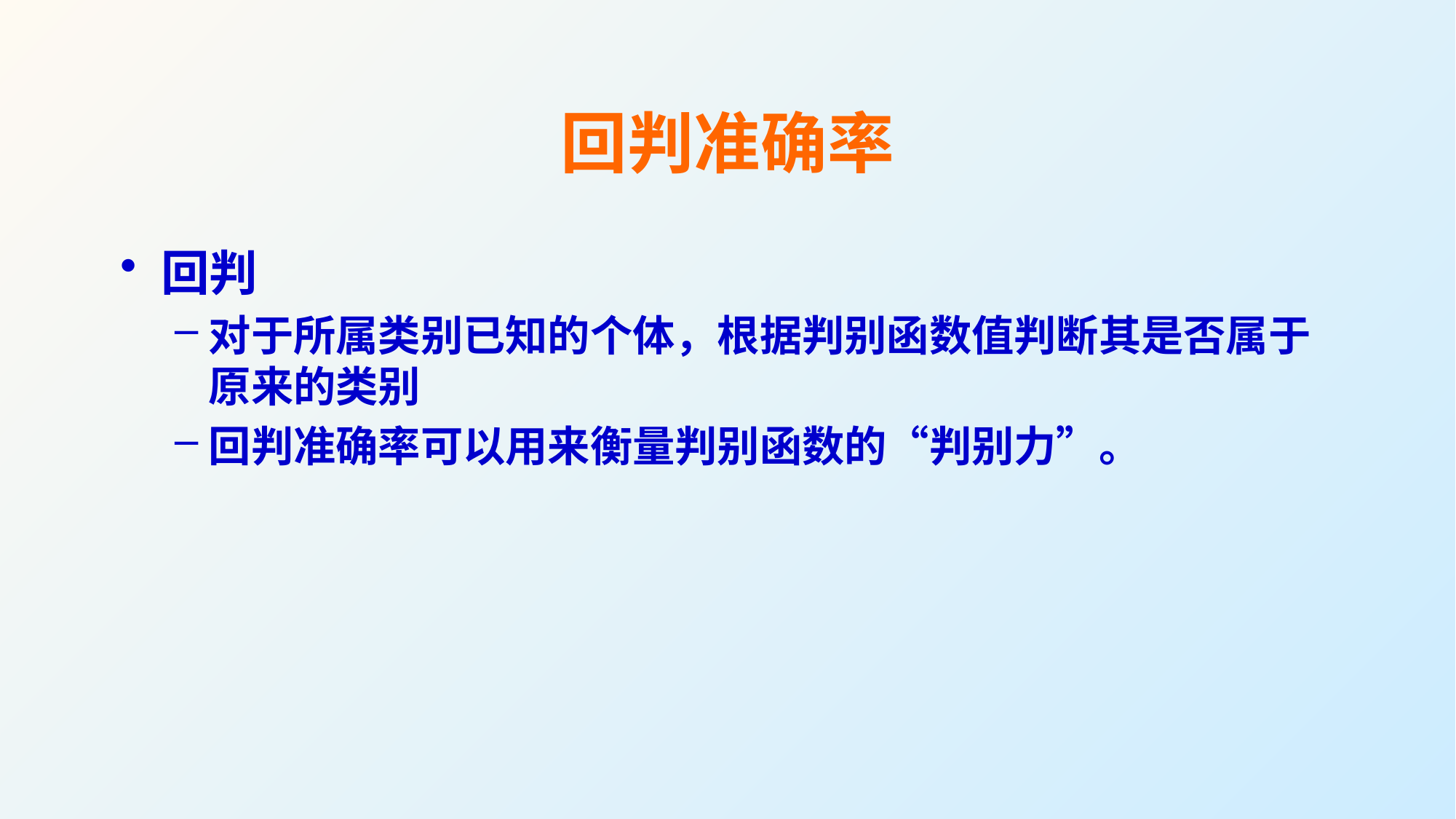

# 回判准确率
回判
对于所属类别已知的个体，根据判别函数值判断其是否属于原来的类别
回判准确率可以用来衡量判别函数的“判别力”。